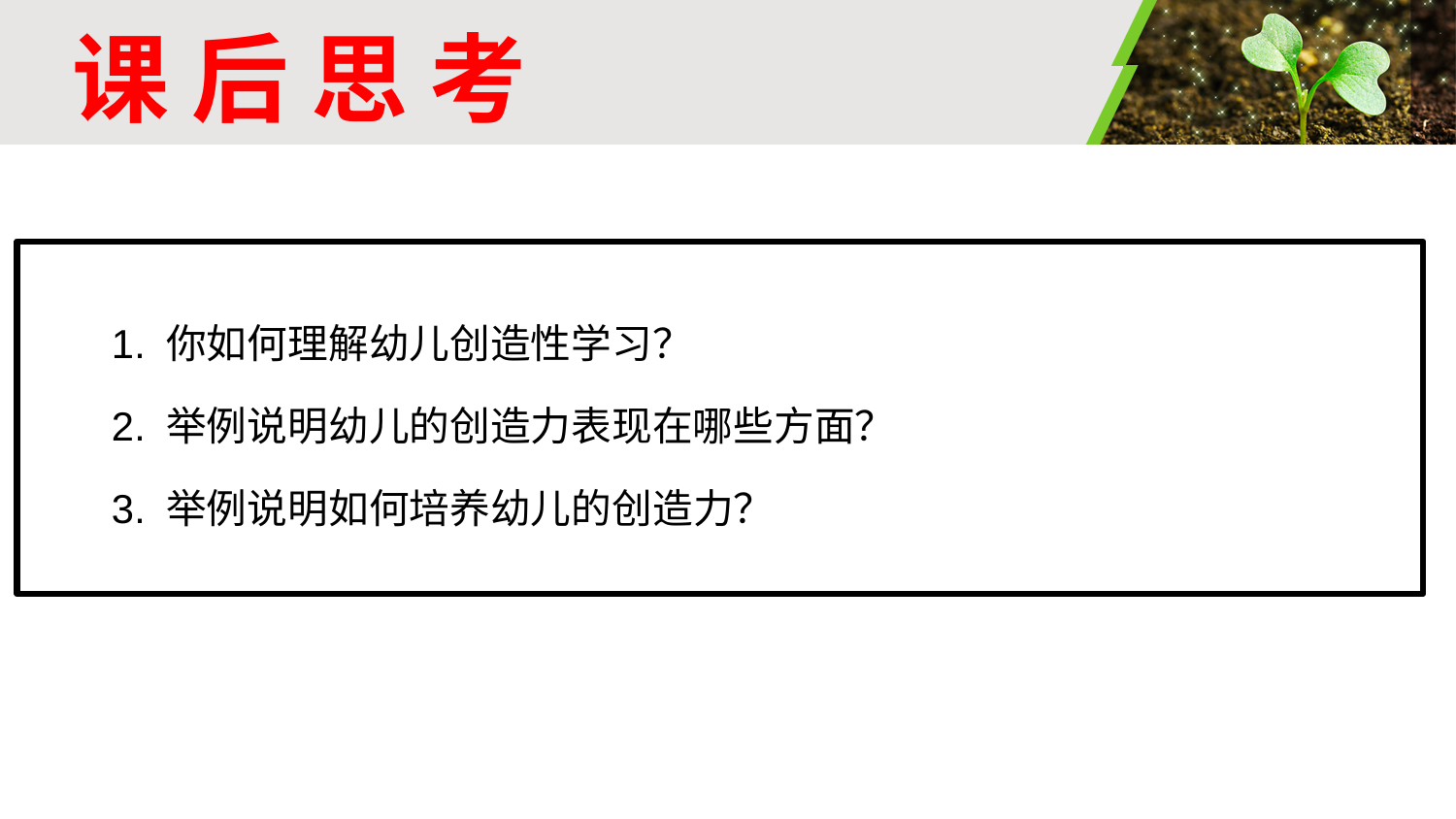

# 课 后 思 考

1. 你如何理解幼儿创造性学习？
2. 举例说明幼儿的创造力表现在哪些方面？
3. 举例说明如何培养幼儿的创造力？